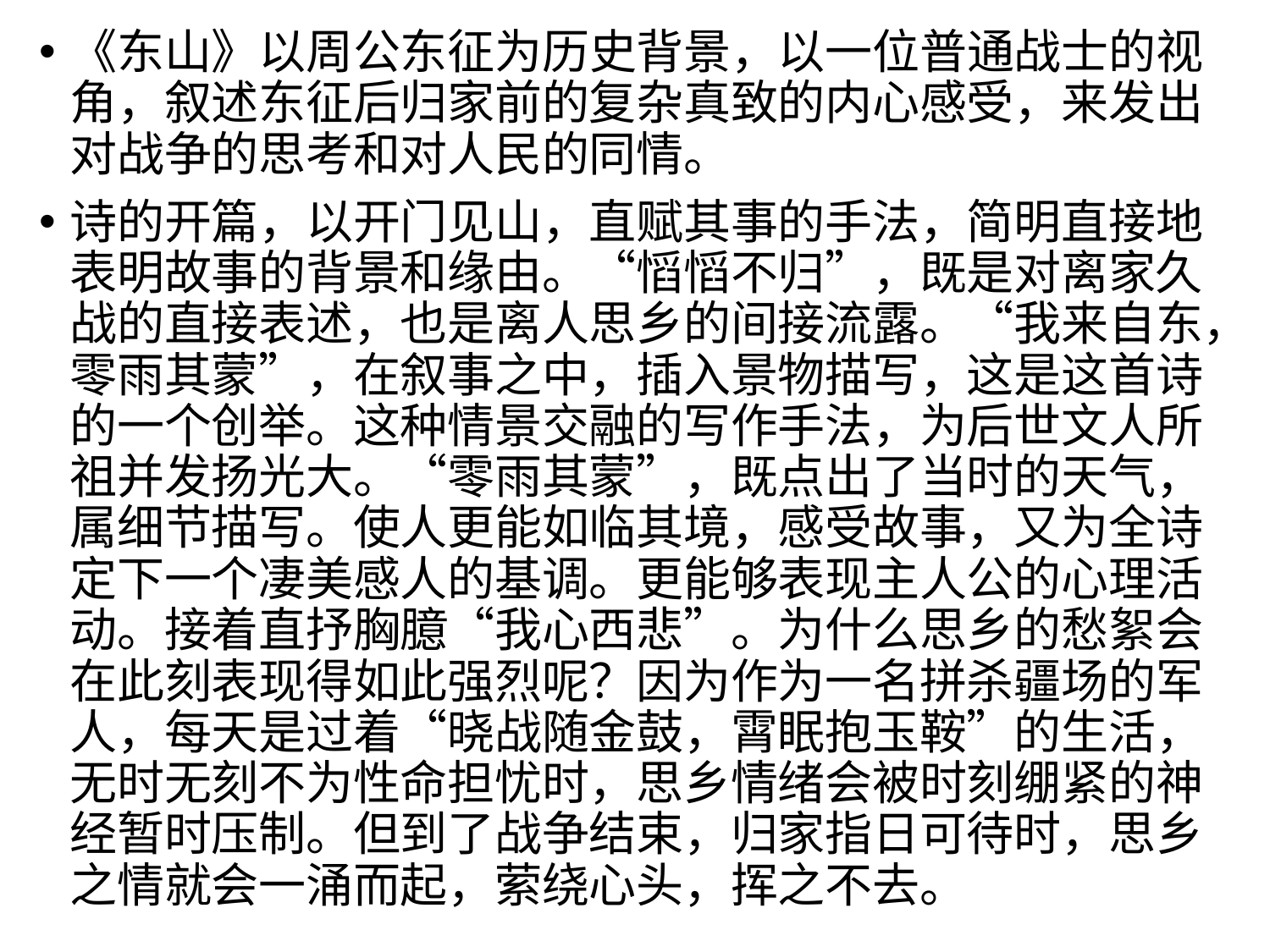

《东山》以周公东征为历史背景，以一位普通战士的视角，叙述东征后归家前的复杂真致的内心感受，来发出对战争的思考和对人民的同情。
诗的开篇，以开门见山，直赋其事的手法，简明直接地表明故事的背景和缘由。“慆慆不归”，既是对离家久战的直接表述，也是离人思乡的间接流露。“我来自东，零雨其蒙”，在叙事之中，插入景物描写，这是这首诗的一个创举。这种情景交融的写作手法，为后世文人所祖并发扬光大。“零雨其蒙”，既点出了当时的天气，属细节描写。使人更能如临其境，感受故事，又为全诗定下一个凄美感人的基调。更能够表现主人公的心理活动。接着直抒胸臆“我心西悲”。为什么思乡的愁絮会在此刻表现得如此强烈呢？因为作为一名拼杀疆场的军人，每天是过着“晓战随金鼓，霄眠抱玉鞍”的生活，无时无刻不为性命担忧时，思乡情绪会被时刻绷紧的神经暂时压制。但到了战争结束，归家指日可待时，思乡之情就会一涌而起，萦绕心头，挥之不去。